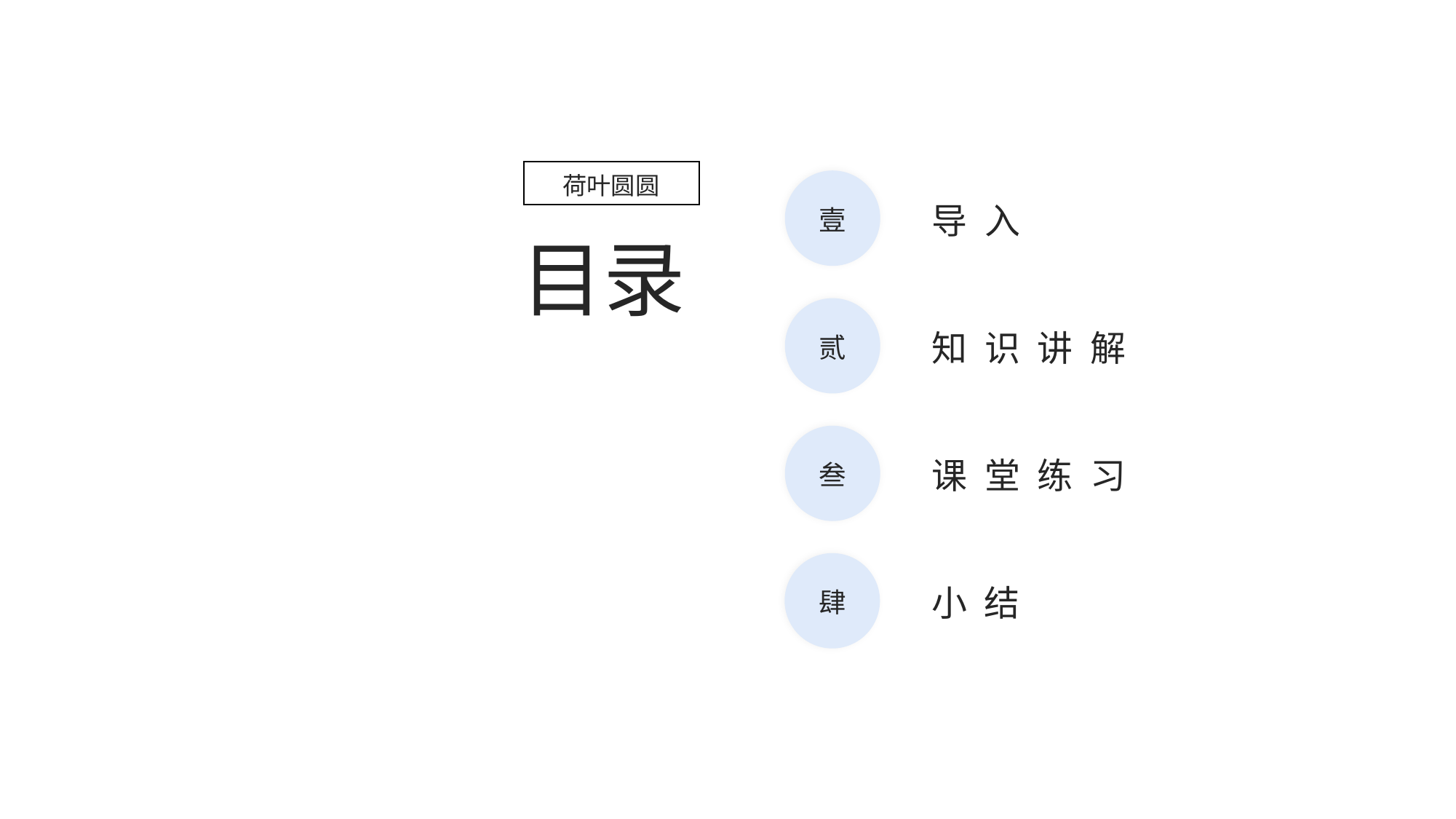

荷叶圆圆
壹
  导 入
目录
贰
  知 识 讲 解
叁
  课 堂 练 习
肆
  小 结